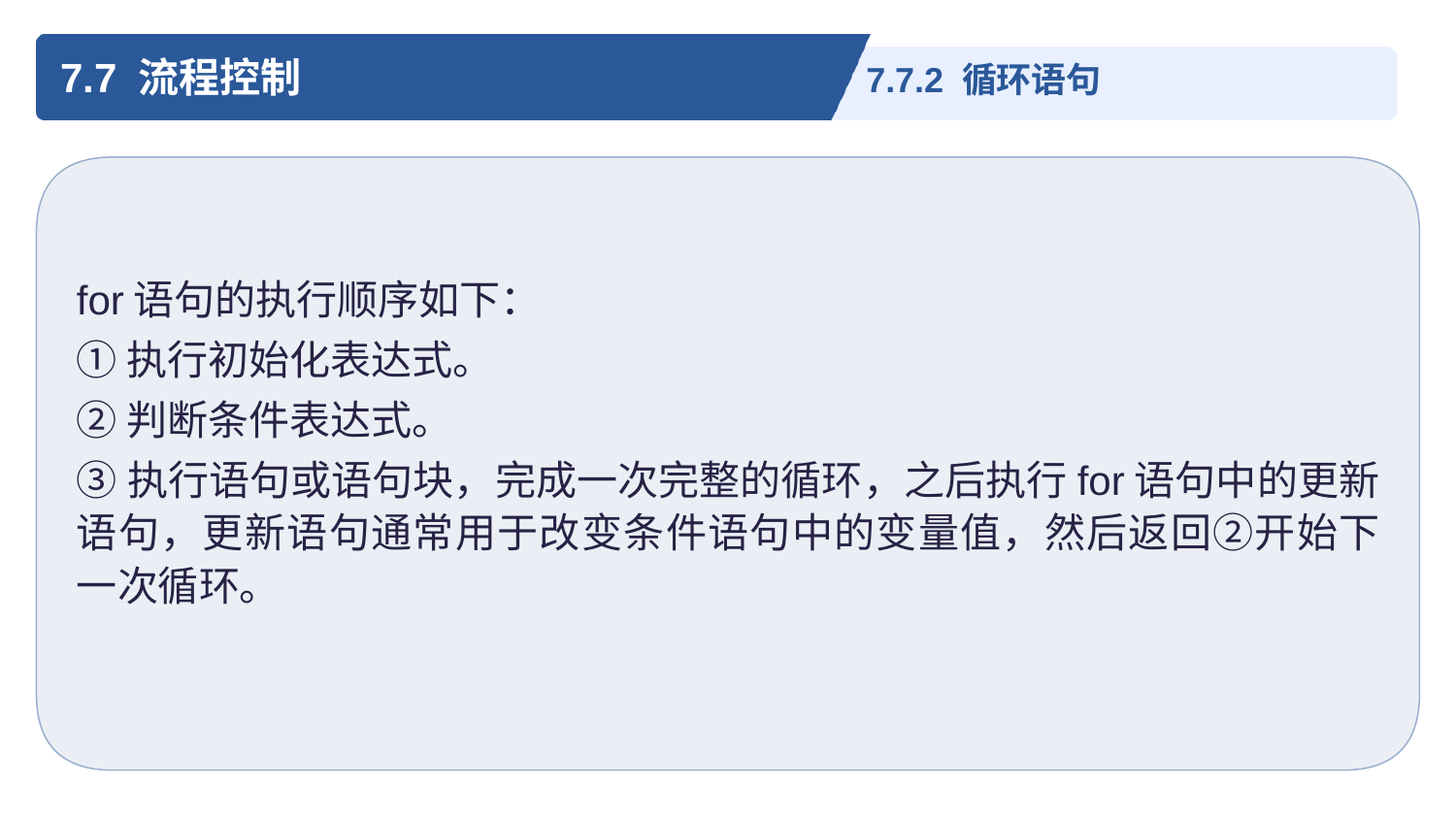

7.7 流程控制
7.7.2 循环语句

for语句的执行顺序如下：
①执行初始化表达式。
②判断条件表达式。
③执行语句或语句块，完成一次完整的循环，之后执行for语句中的更新语句，更新语句通常用于改变条件语句中的变量值，然后返回②开始下一次循环。